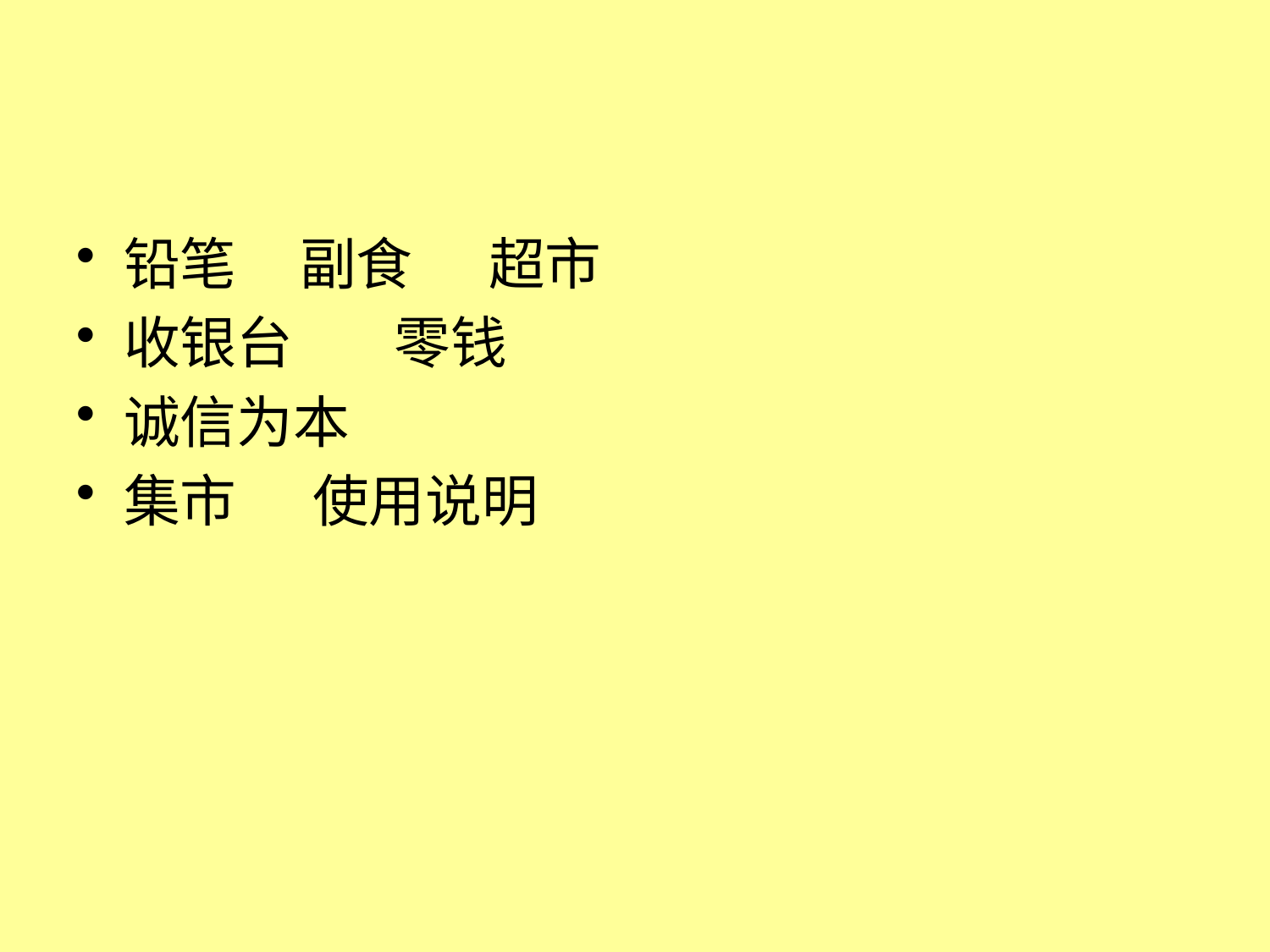

#
铅笔     副食      超市
收银台        零钱
诚信为本
集市      使用说明